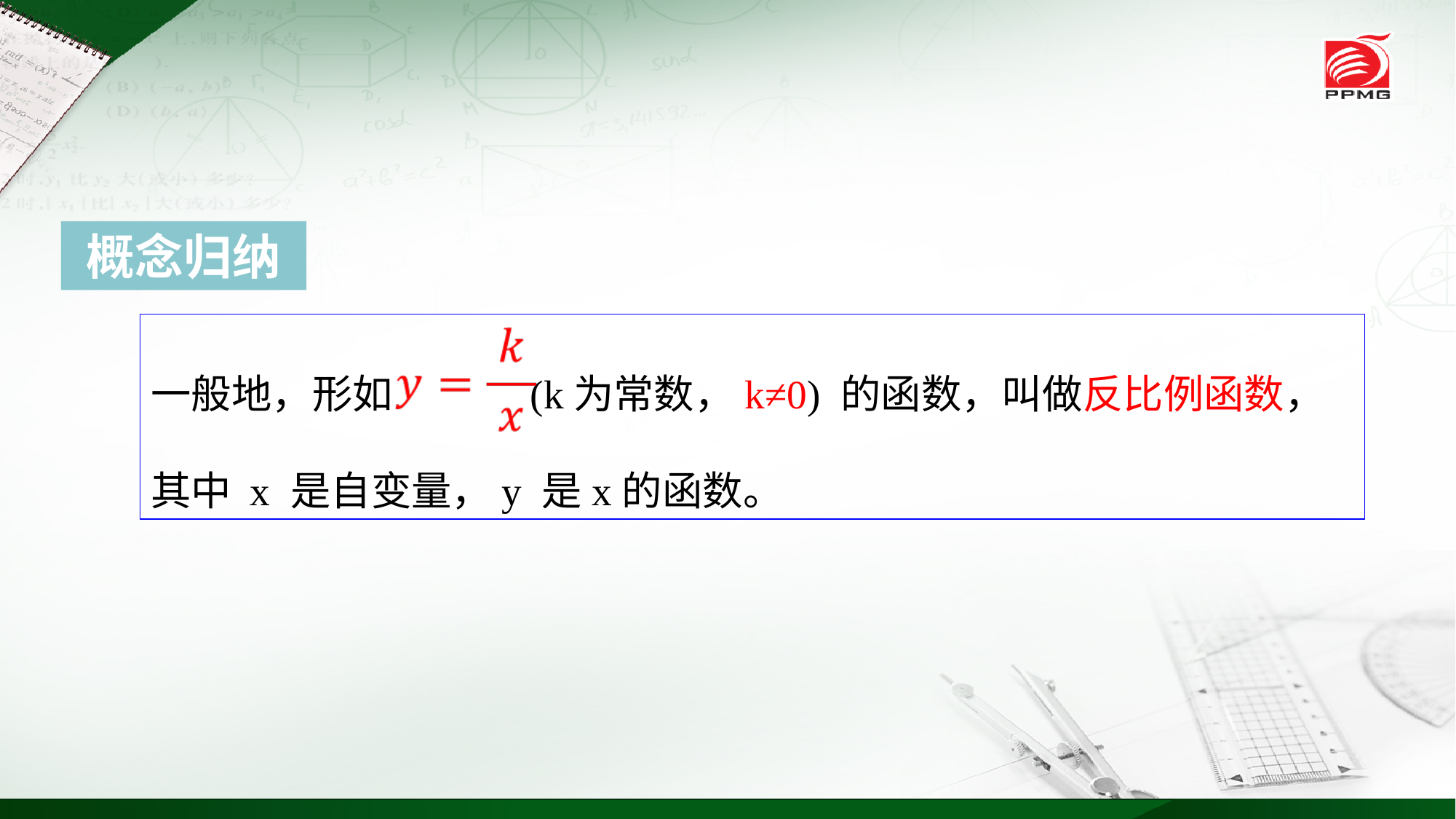

概念归纳

一般地，形如              (k为常数，k≠0) 的函数，叫做反比例函数，其中 x 是自变量，y 是x的函数。